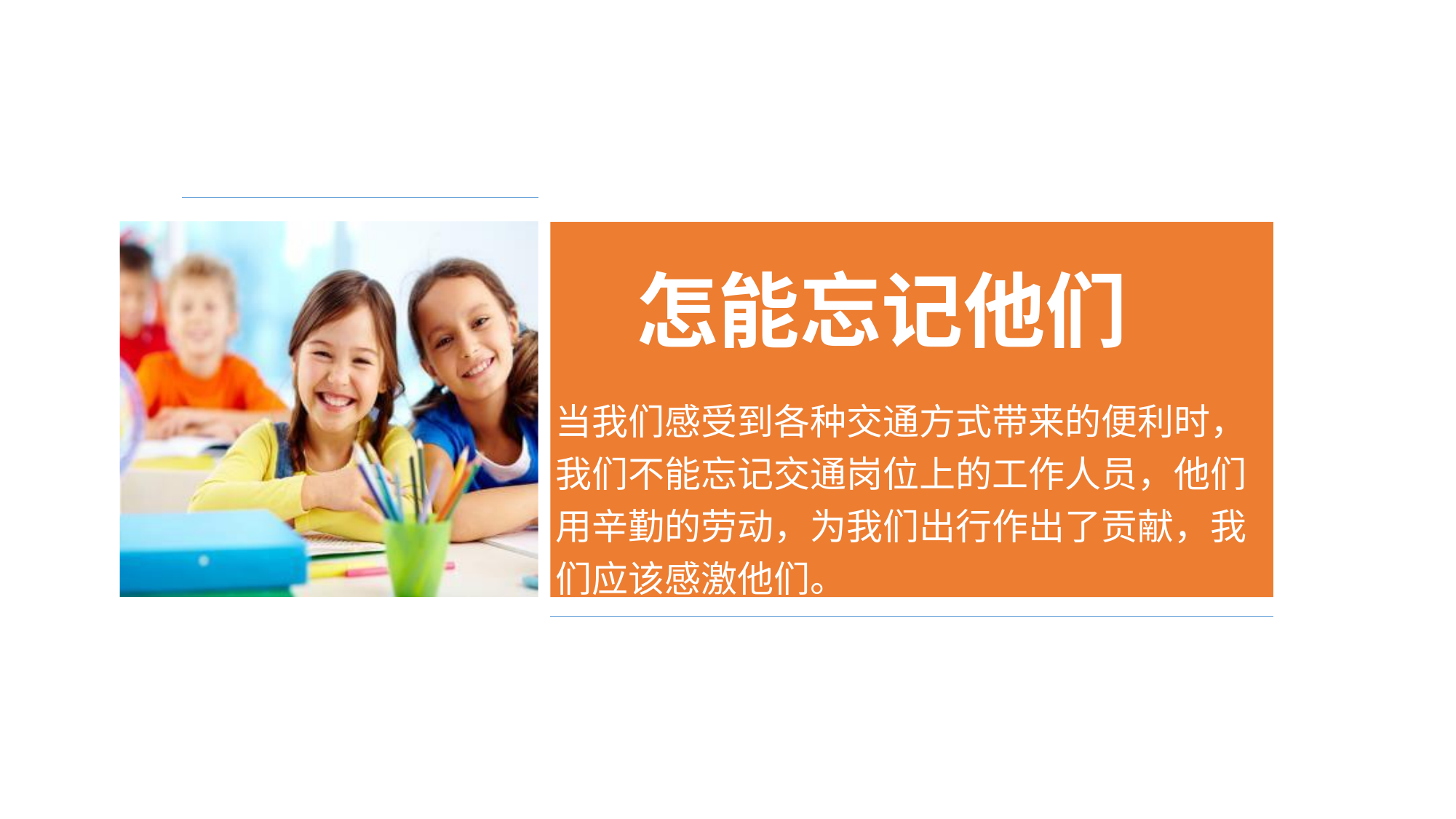

怎能忘记他们
当我们感受到各种交通方式带来的便利时，我们不能忘记交通岗位上的工作人员，他们用辛勤的劳动，为我们出行作出了贡献，我们应该感激他们。